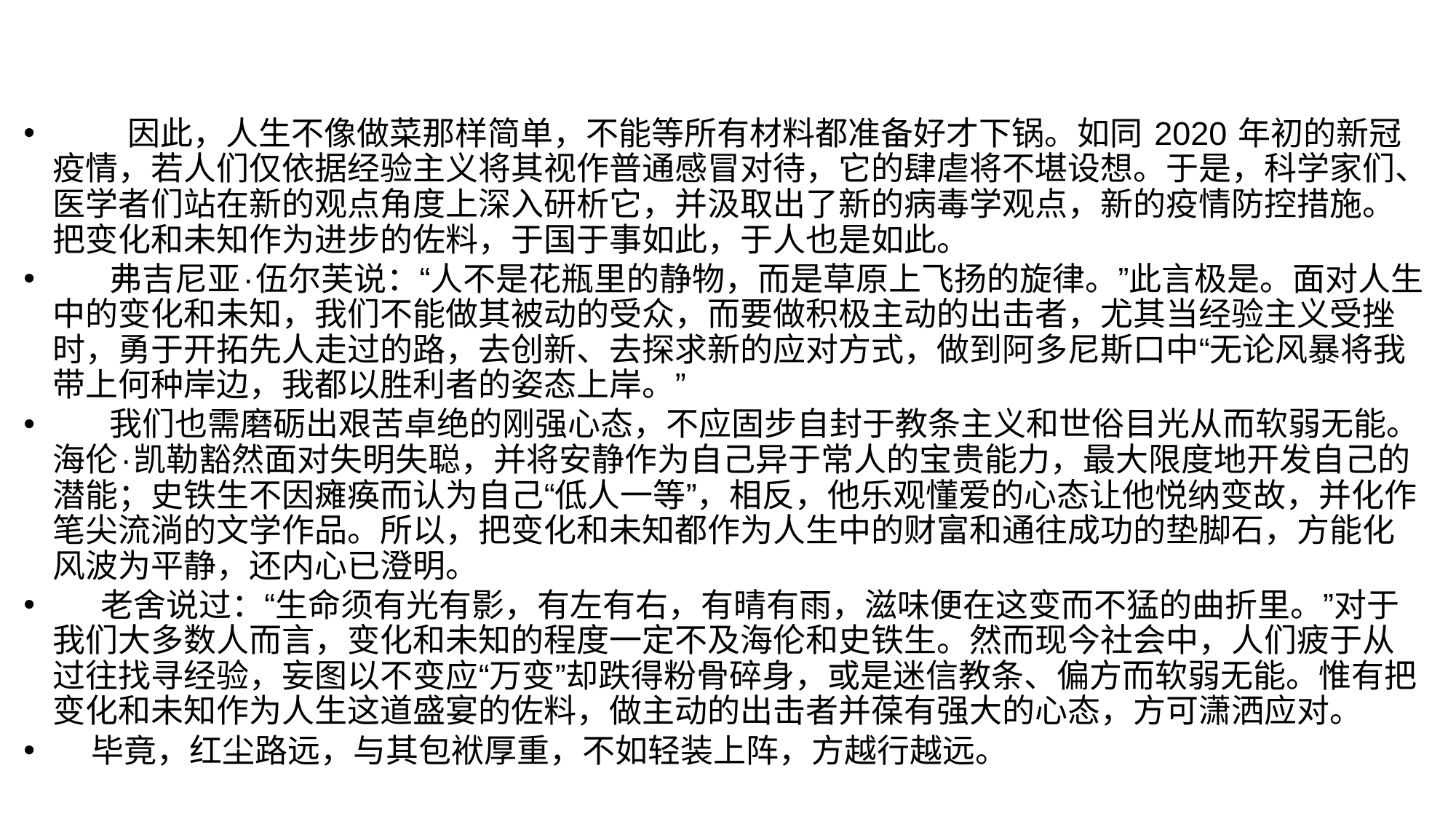

因此，人生不像做菜那样简单，不能等所有材料都准备好才下锅。如同 2020 年初的新冠疫情，若人们仅依据经验主义将其视作普通感冒对待，它的肆虐将不堪设想。于是，科学家们、医学者们站在新的观点角度上深入研析它，并汲取出了新的病毒学观点，新的疫情防控措施。把变化和未知作为进步的佐料，于国于事如此，于人也是如此。
      弗吉尼亚·伍尔芙说：“人不是花瓶里的静物，而是草原上飞扬的旋律。”此言极是。面对人生中的变化和未知，我们不能做其被动的受众，而要做积极主动的出击者，尤其当经验主义受挫时，勇于开拓先人走过的路，去创新、去探求新的应对方式，做到阿多尼斯口中“无论风暴将我带上何种岸边，我都以胜利者的姿态上岸。”
      我们也需磨砺出艰苦卓绝的刚强心态，不应固步自封于教条主义和世俗目光从而软弱无能。海伦·凯勒豁然面对失明失聪，并将安静作为自己异于常人的宝贵能力，最大限度地开发自己的潜能；史铁生不因瘫痪而认为自己“低人一等”，相反，他乐观懂爱的心态让他悦纳变故，并化作笔尖流淌的文学作品。所以，把变化和未知都作为人生中的财富和通往成功的垫脚石，方能化风波为平静，还内心已澄明。
     老舍说过：“生命须有光有影，有左有右，有晴有雨，滋味便在这变而不猛的曲折里。”对于我们大多数人而言，变化和未知的程度一定不及海伦和史铁生。然而现今社会中，人们疲于从过往找寻经验，妄图以不变应“万变”却跌得粉骨碎身，或是迷信教条、偏方而软弱无能。惟有把变化和未知作为人生这道盛宴的佐料，做主动的出击者并葆有强大的心态，方可潇洒应对。
    毕竟，红尘路远，与其包袱厚重，不如轻装上阵，方越行越远。